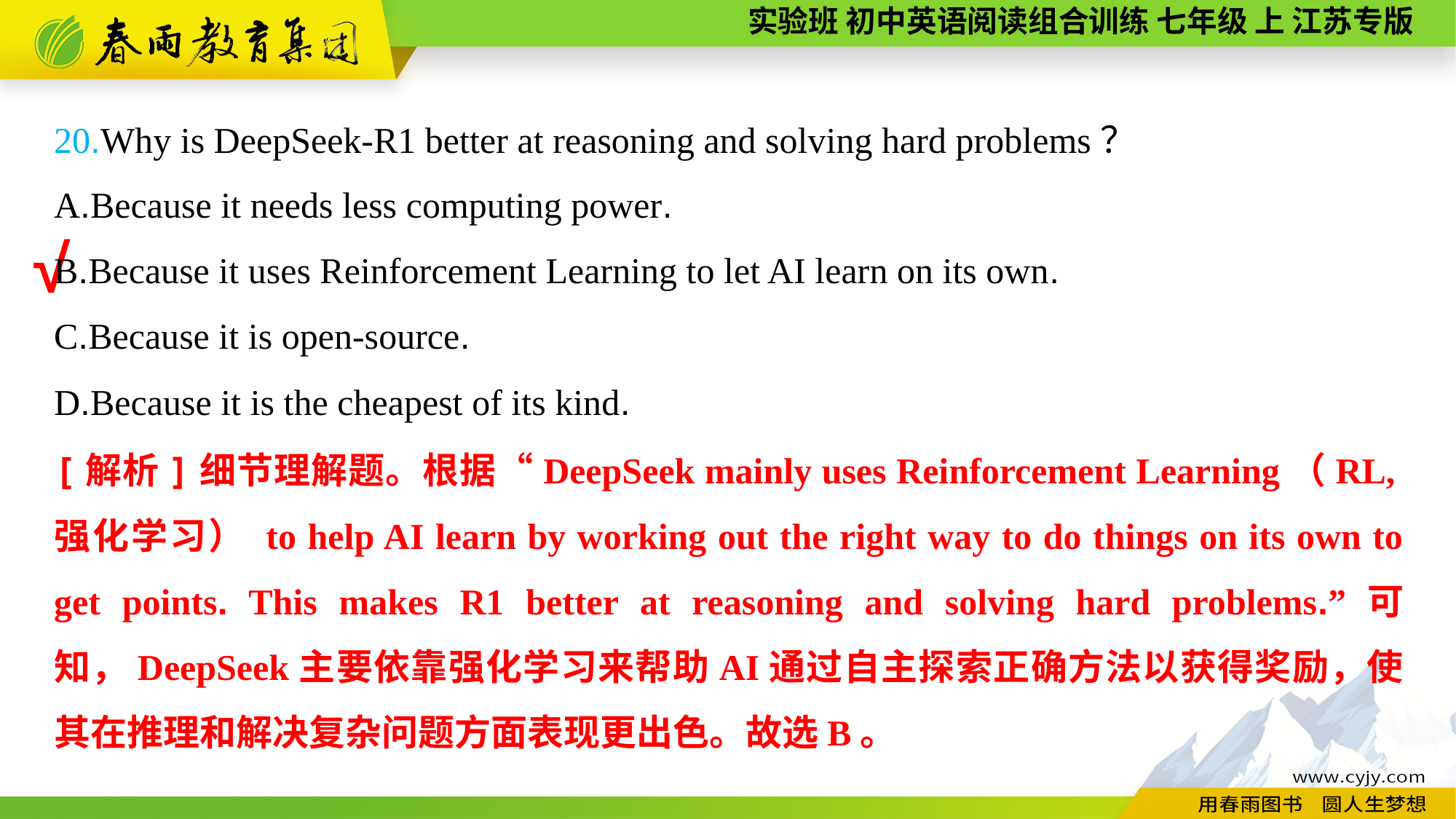

20.Why is DeepSeek-R1 better at reasoning and solving hard problems？
A.Because it needs less computing power.
B.Because it uses Reinforcement Learning to let AI learn on its own.
C.Because it is open-source.
D.Because it is the cheapest of its kind.
√
[解析]细节理解题。根据“DeepSeek mainly uses Reinforcement Learning（RL,强化学习） to help AI learn by working out the right way to do things on its own to get points. This makes R1 better at reasoning and solving hard problems.”可知，DeepSeek主要依靠强化学习来帮助AI通过自主探索正确方法以获得奖励，使其在推理和解决复杂问题方面表现更出色。故选B。